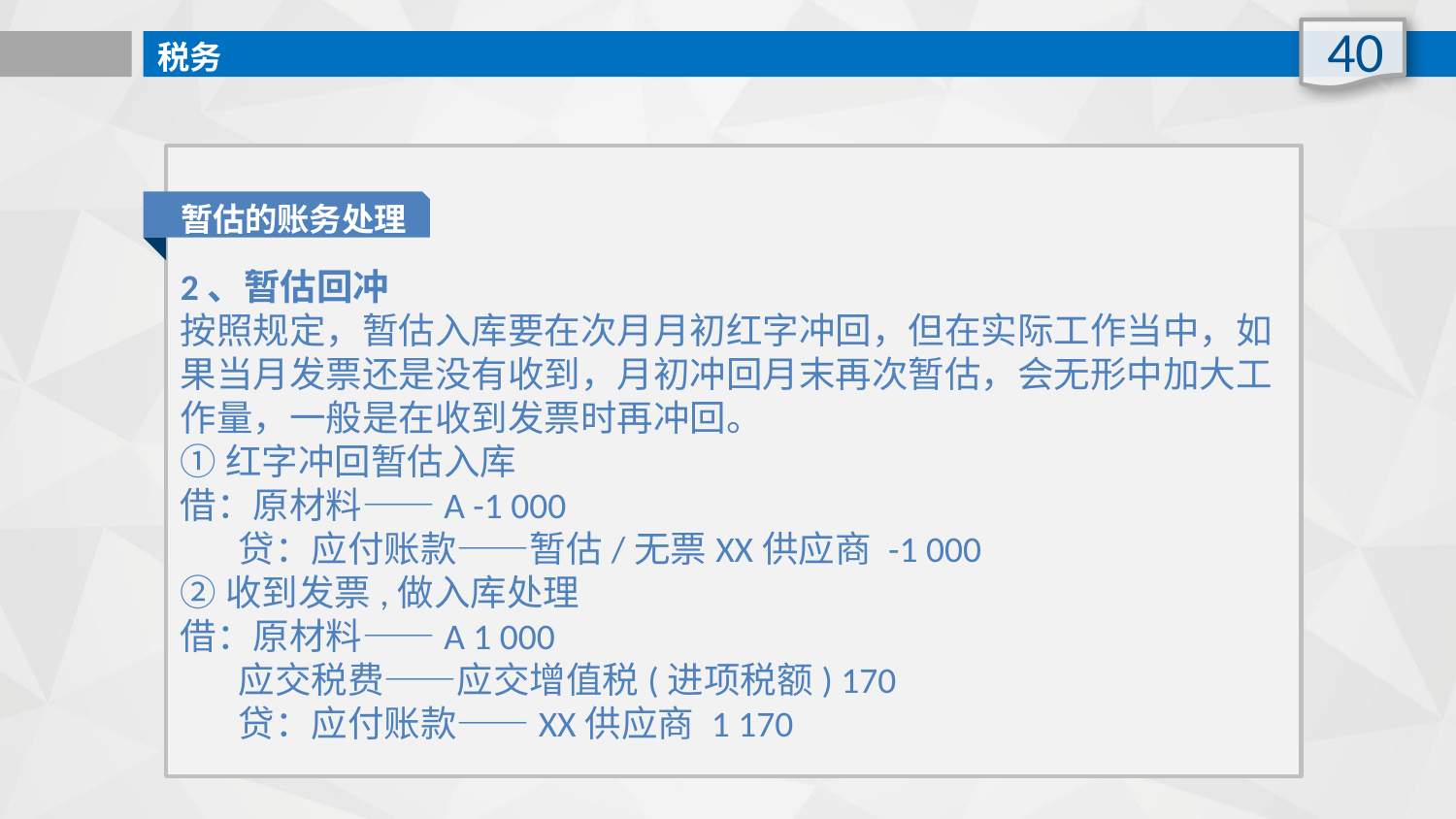

40

税务

2、暂估回冲
按照规定，暂估入库要在次月月初红字冲回，但在实际工作当中，如果当月发票还是没有收到，月初冲回月末再次暂估，会无形中加大工作量，一般是在收到发票时再冲回。
①红字冲回暂估入库
借：原材料——A -1 000
      贷：应付账款——暂估/无票XX供应商 -1 000
②收到发票,做入库处理
借：原材料——A 1 000
      应交税费——应交增值税(进项税额) 170
      贷：应付账款——XX供应商 1 170

暂估的账务处理

Deutsch Passion